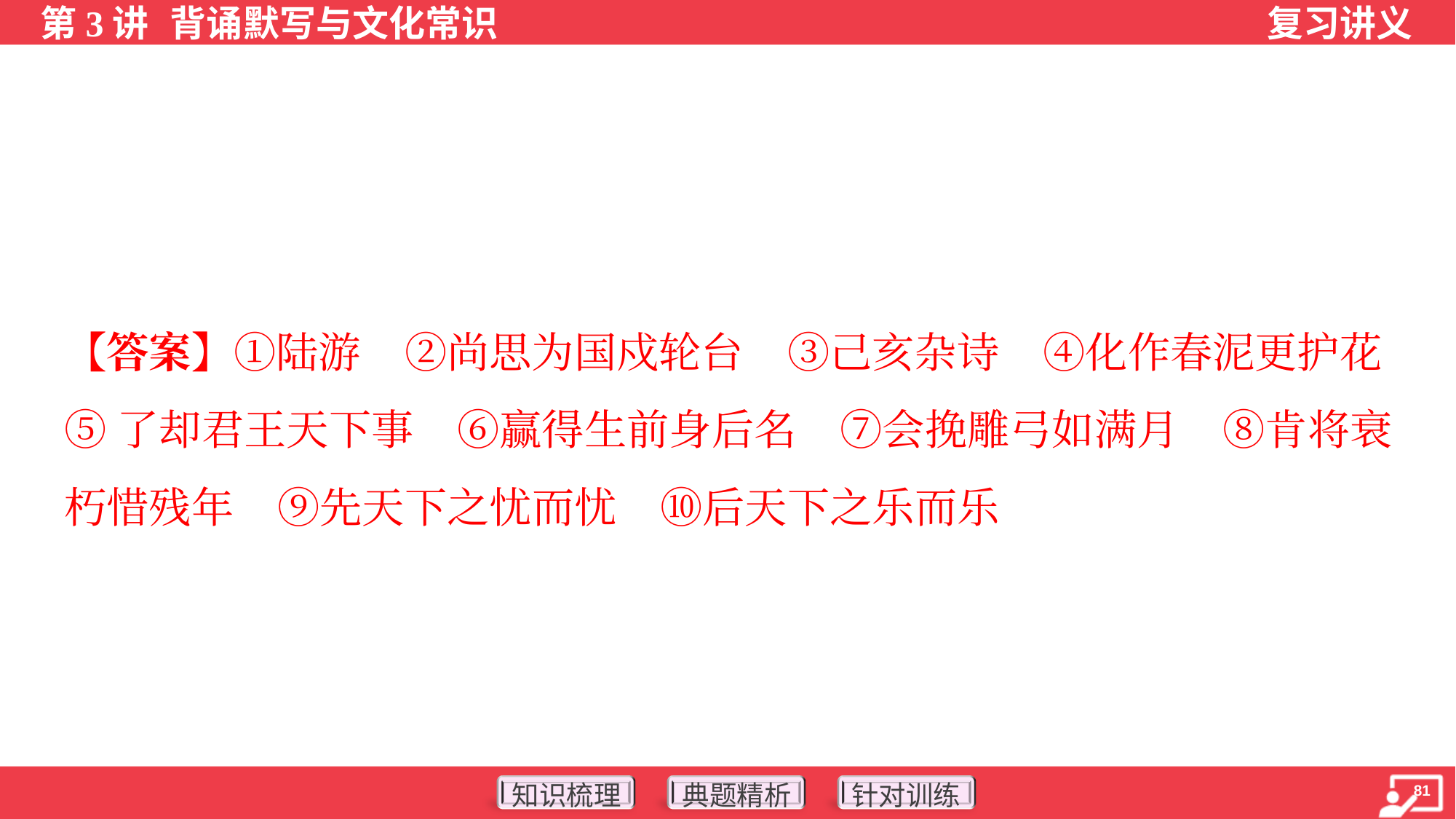

【答案】①陆游    ②尚思为国戍轮台    ③己亥杂诗    ④化作春泥更护花
⑤了却君王天下事    ⑥赢得生前身后名    ⑦会挽雕弓如满月    ⑧肯将衰
朽惜残年    ⑨先天下之忧而忧    ⑩后天下之乐而乐